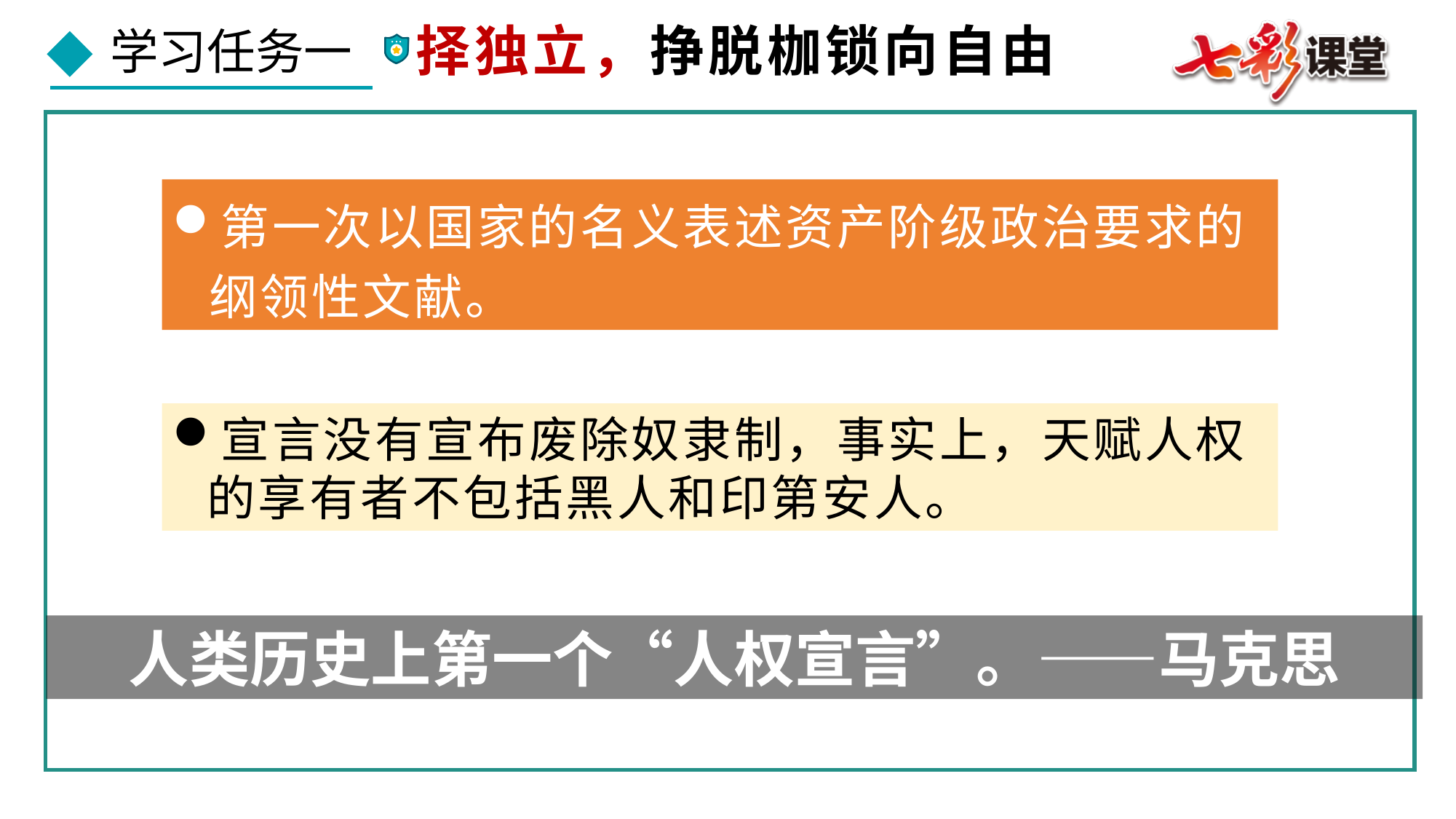

择独立，挣脱枷锁向自由
第一次以国家的名义表述资产阶级政治要求的纲领性文献。
宣言没有宣布废除奴隶制，事实上，天赋人权的享有者不包括黑人和印第安人。
人类历史上第一个“人权宣言”。——马克思